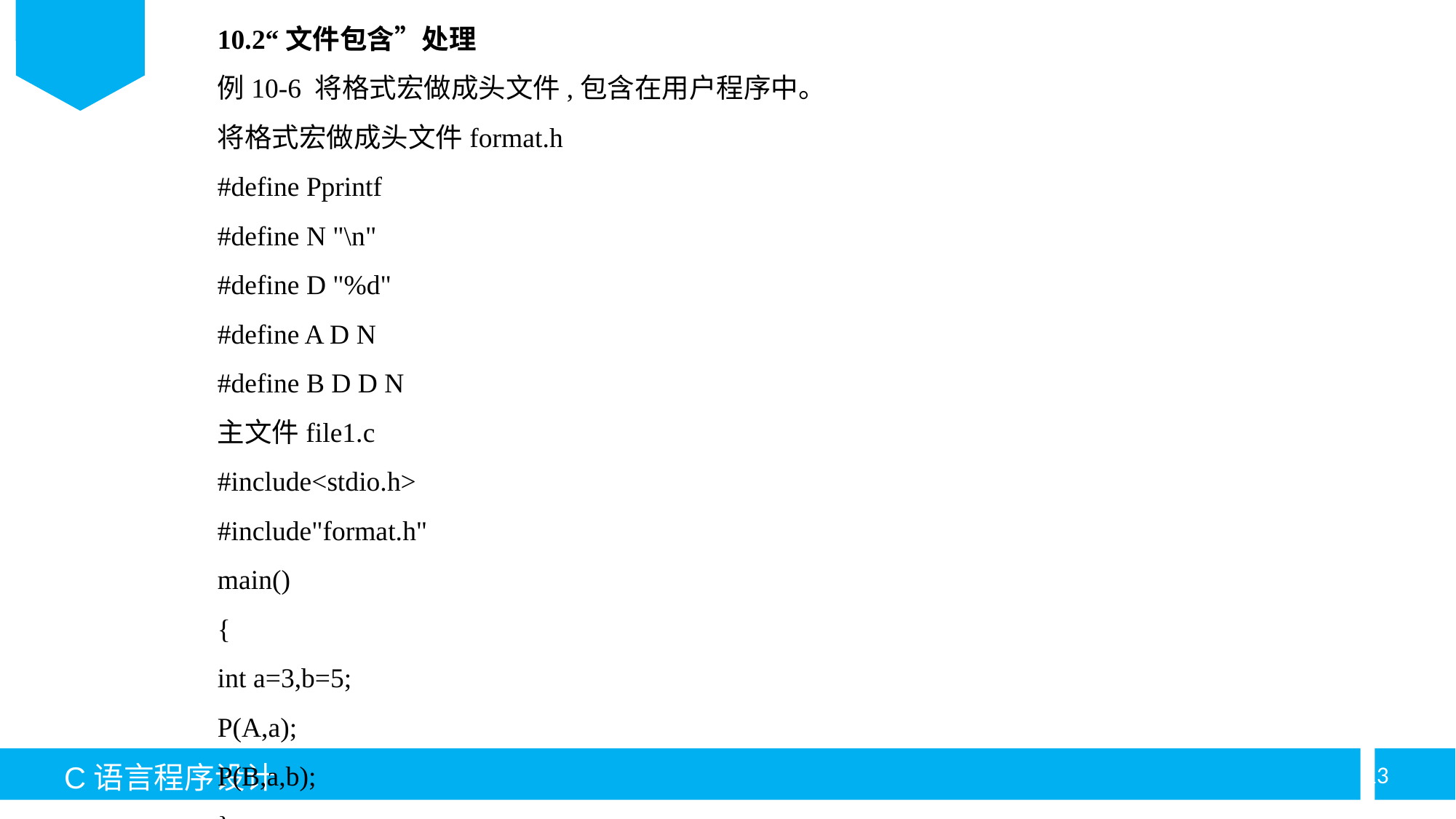

10.2“文件包含”处理
例10-6 将格式宏做成头文件,包含在用户程序中。
将格式宏做成头文件format.h
#define Pprintf
#define N "\n"
#define D "%d"
#define A D N
#define B D D N
主文件file1.c
#include<stdio.h>
#include"format.h"
main()
{
int a=3,b=5;
P(A,a);
P(B,a,b);
}